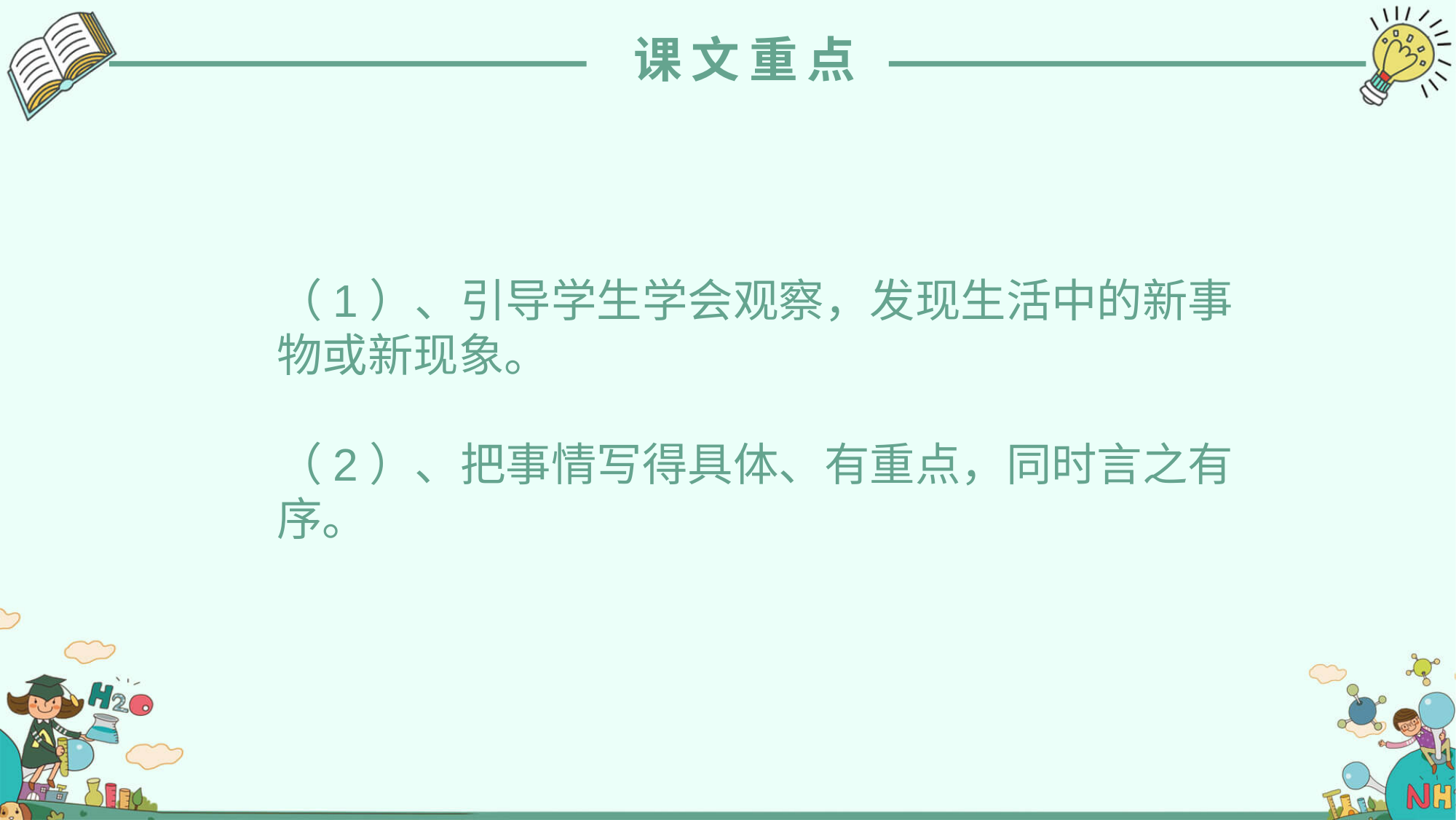

课文重点

（1）、引导学生学会观察，发现生活中的新事物或新现象。
（2）、把事情写得具体、有重点，同时言之有序。